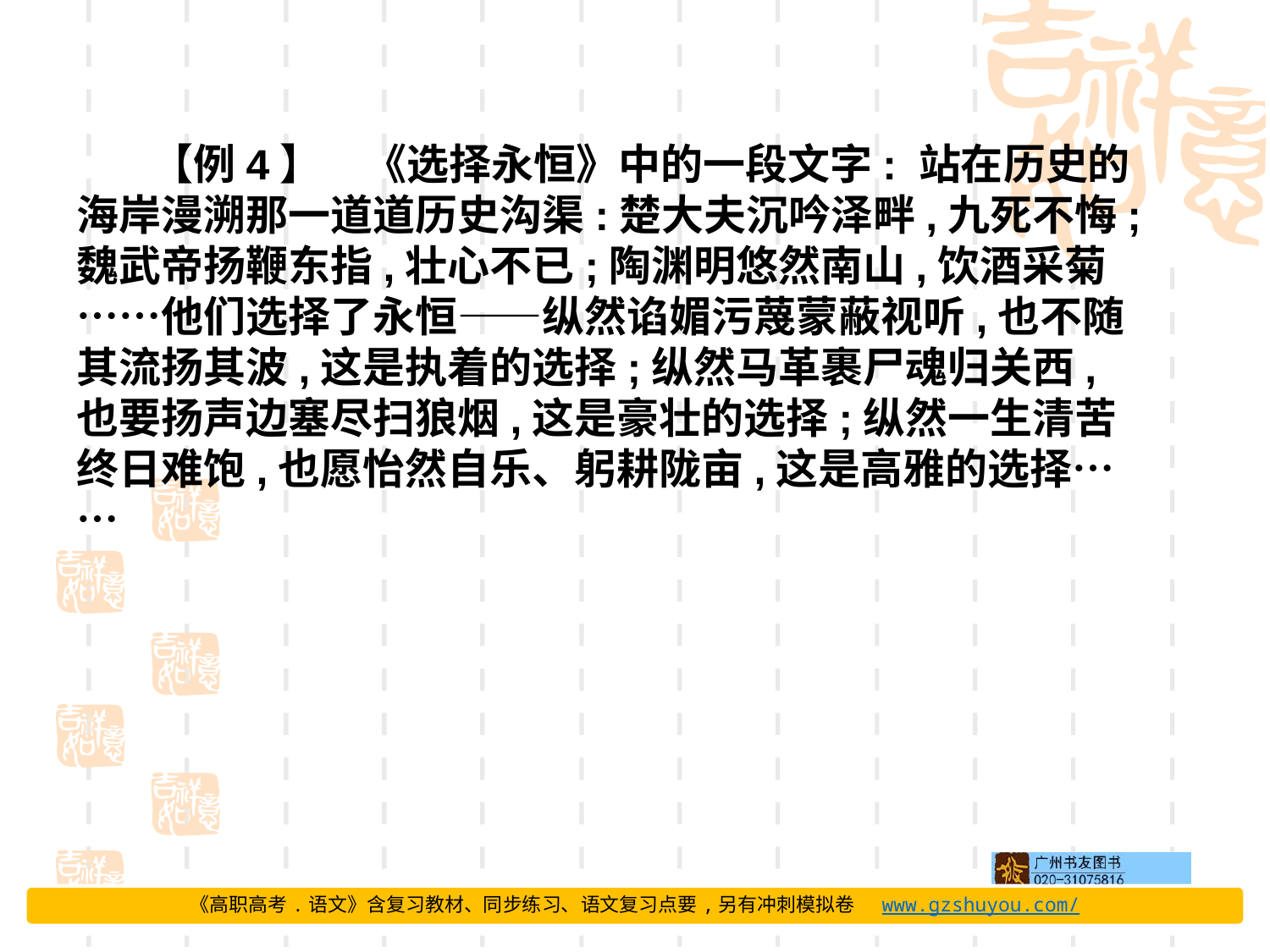

【例4】　《选择永恒》中的一段文字: 站在历史的海岸漫溯那一道道历史沟渠:楚大夫沉吟泽畔,九死不悔;魏武帝扬鞭东指,壮心不已;陶渊明悠然南山,饮酒采菊……他们选择了永恒——纵然谄媚污蔑蒙蔽视听,也不随其流扬其波,这是执着的选择;纵然马革裹尸魂归关西,也要扬声边塞尽扫狼烟,这是豪壮的选择;纵然一生清苦终日难饱,也愿怡然自乐、躬耕陇亩,这是高雅的选择……